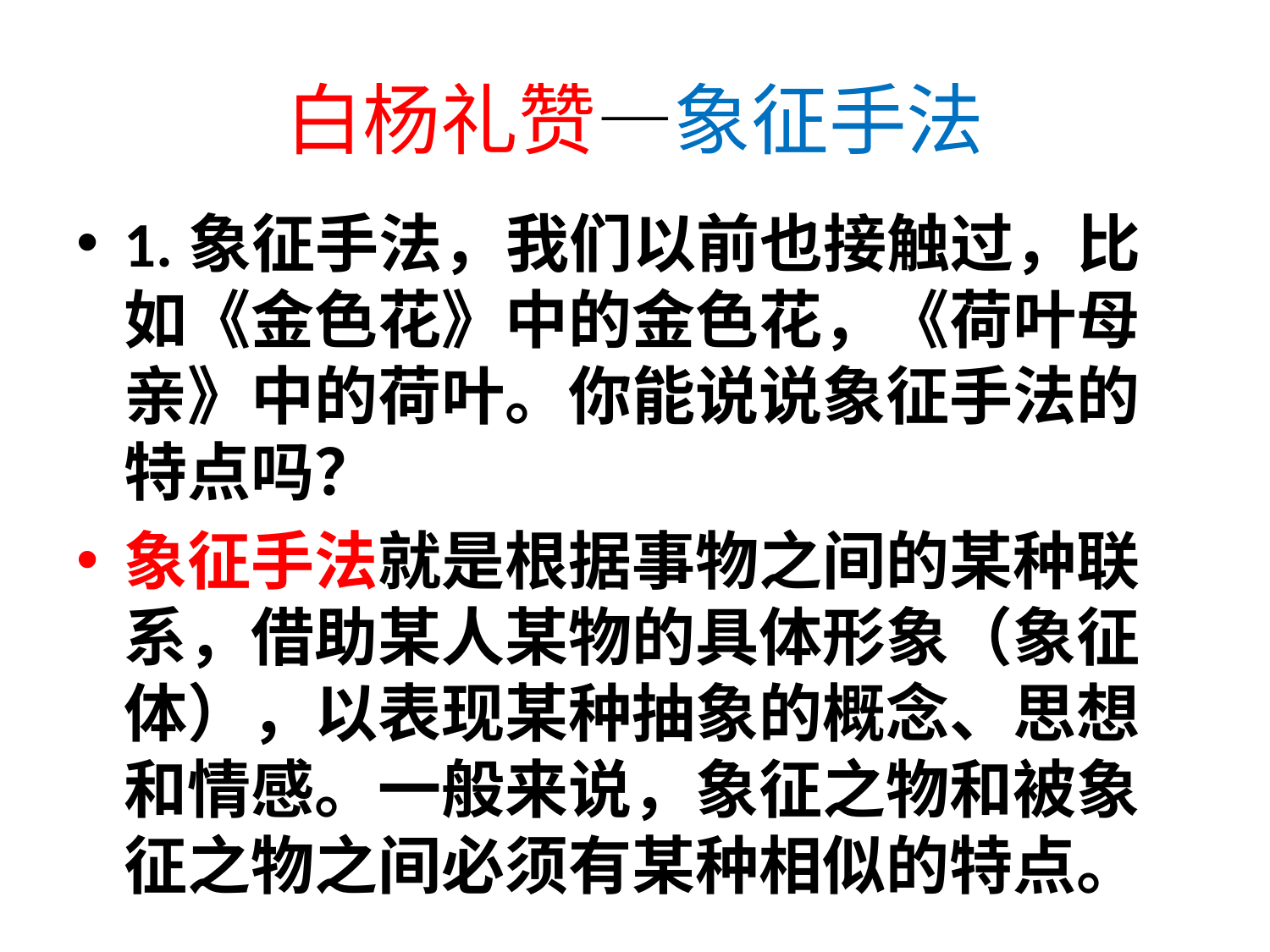

# 白杨礼赞—象征手法
1.象征手法，我们以前也接触过，比如《金色花》中的金色花，《荷叶母亲》中的荷叶。你能说说象征手法的特点吗？
象征手法就是根据事物之间的某种联系，借助某人某物的具体形象（象征体），以表现某种抽象的概念、思想和情感。一般来说，象征之物和被象征之物之间必须有某种相似的特点。